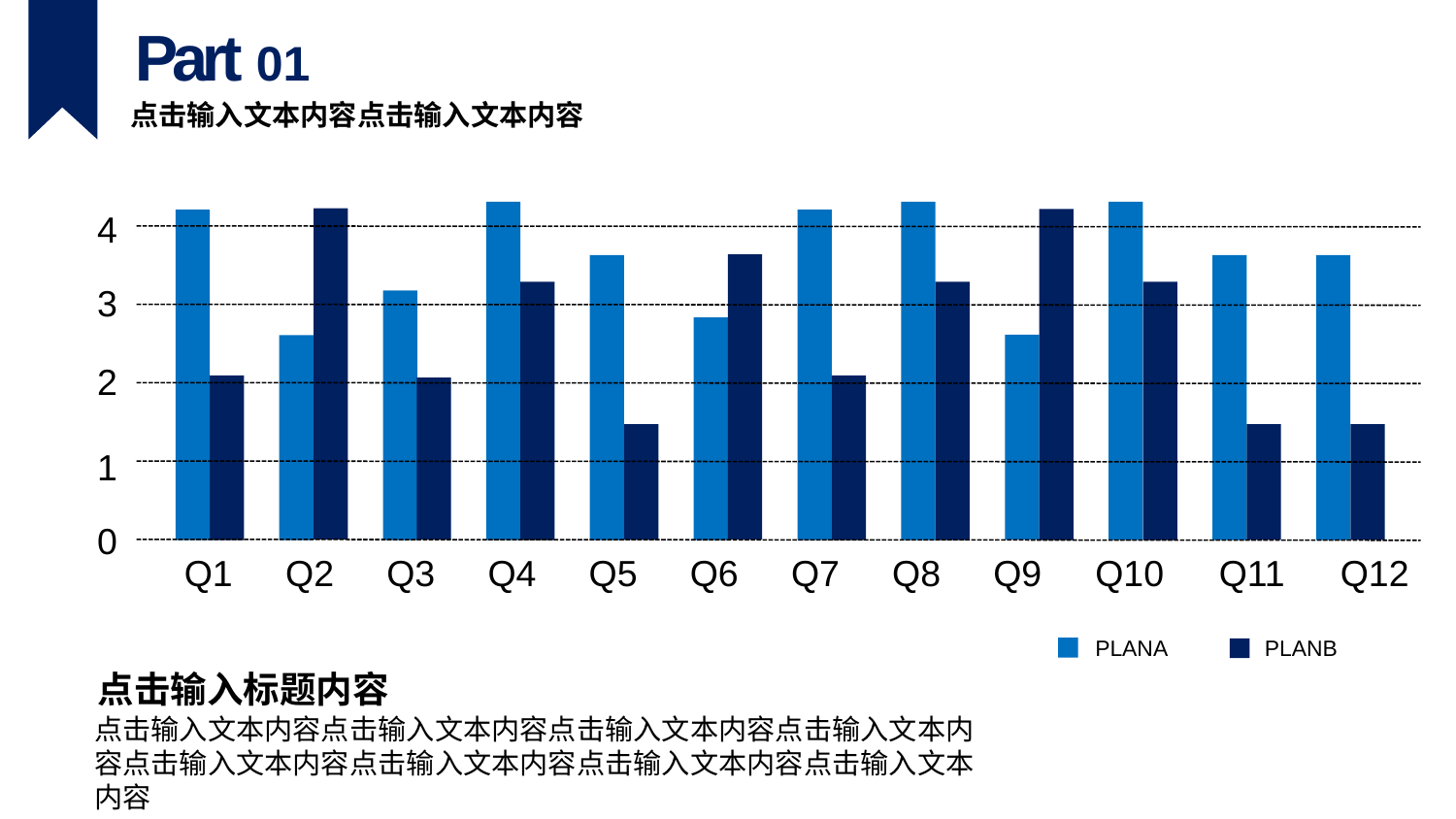

Part 01
点击输入文本内容点击输入文本内容
4

3

2
1
0
Q1
Q2
Q3
Q4
Q5
Q6
Q7
Q8
Q9
Q10
Q11
Q12
PLANA
PLANB

点击输入标题内容
点击输入文本内容点击输入文本内容点击输入文本内容点击输入文本内容点击输入文本内容点击输入文本内容点击输入文本内容点击输入文本内容